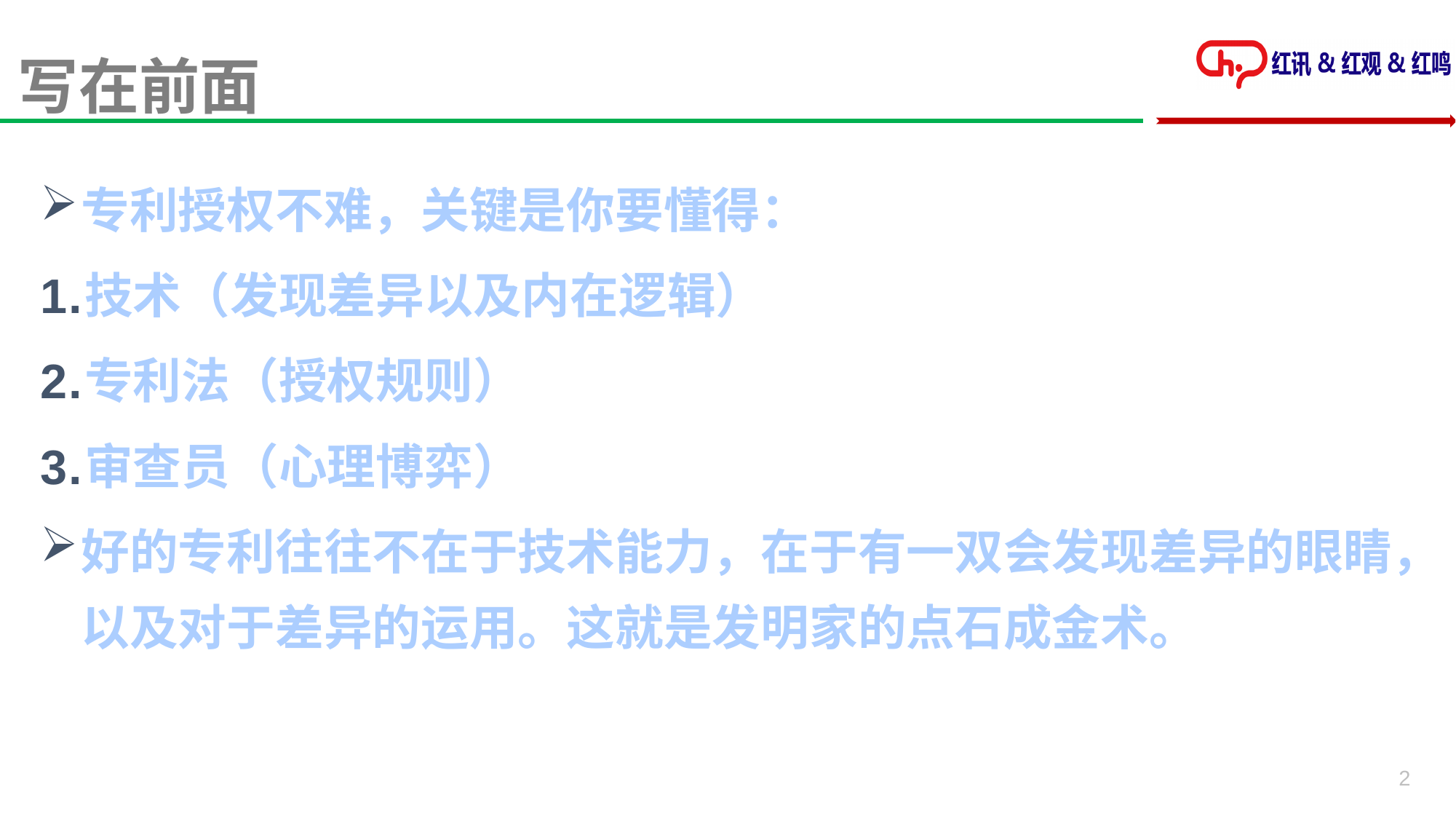

写在前面
专利授权不难，关键是你要懂得：
技术（发现差异以及内在逻辑）
专利法（授权规则）
审查员（心理博弈）
好的专利往往不在于技术能力，在于有一双会发现差异的眼睛，以及对于差异的运用。这就是发明家的点石成金术。
2